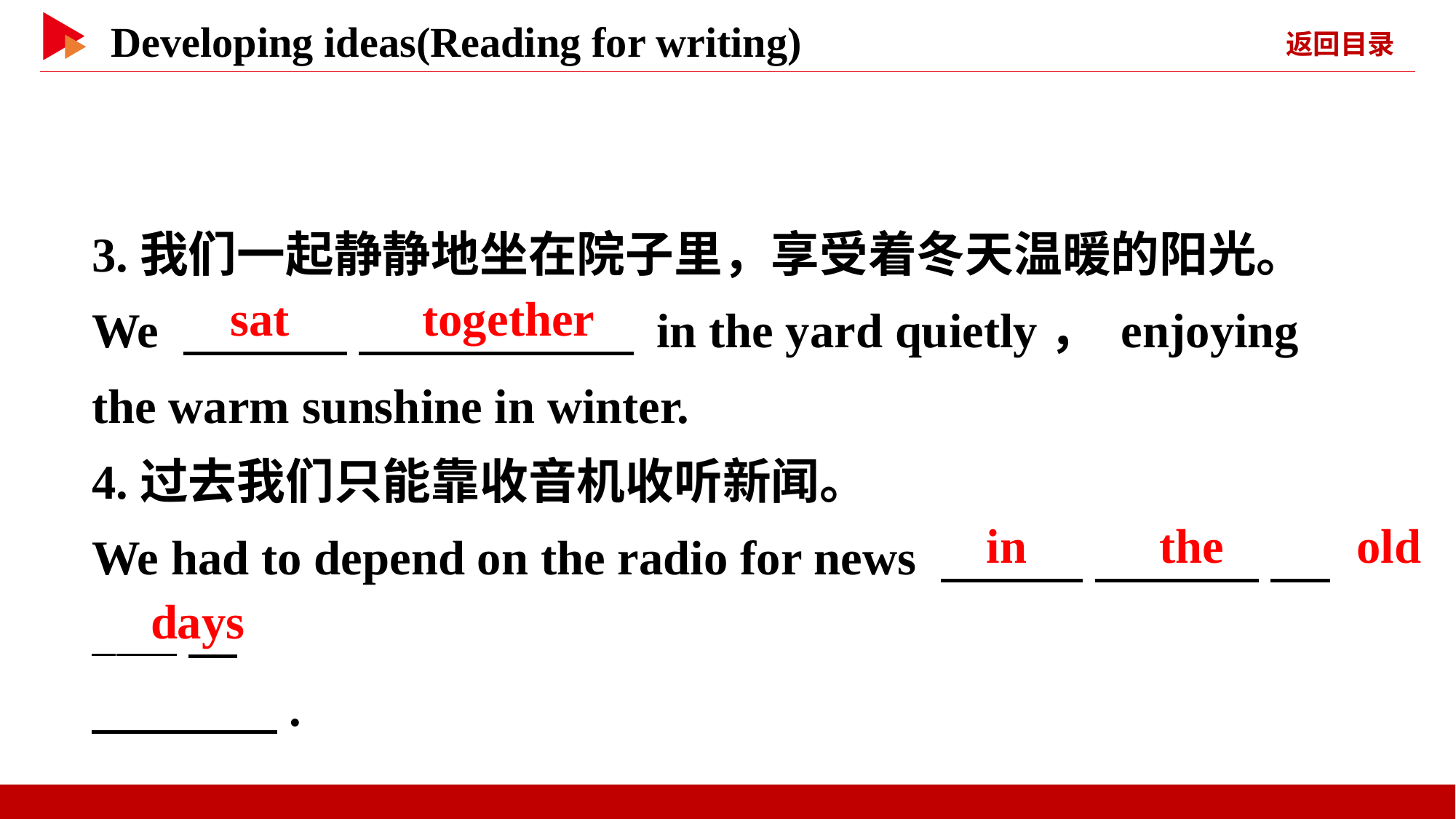

3.我们一起静静地坐在院子里，享受着冬天温暖的阳光。
We 　      　 　                　 in the yard quietly， enjoying the warm sunshine in winter.
4.过去我们只能靠收音机收听新闻。
We had to depend on the radio for news 　    　 　      　 　  _
　        　.
　sat　 　together
　in　 　the　 　old
　days